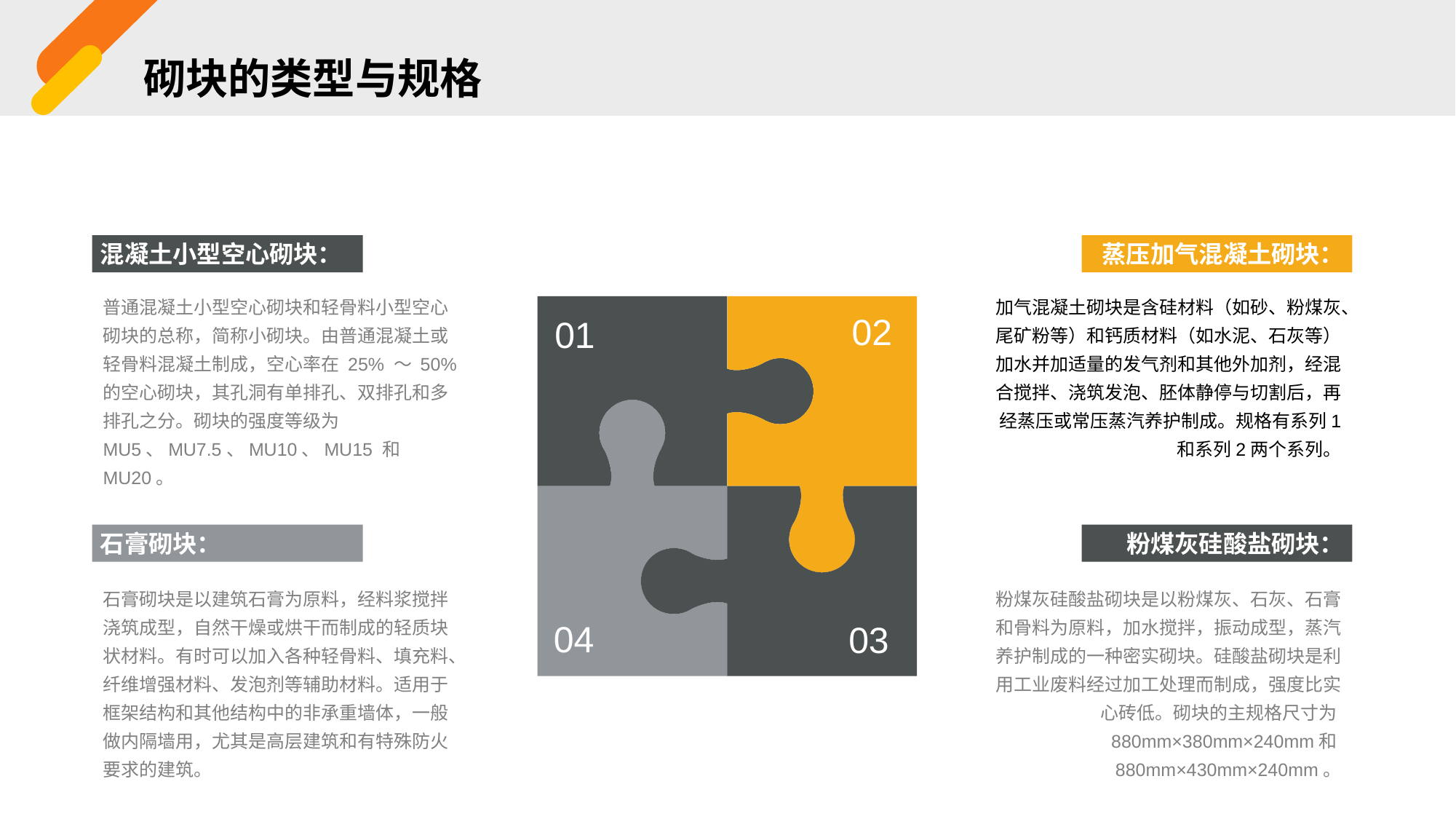

砌块的类型与规格
混凝土小型空心砌块：
蒸压加气混凝土砌块：
普通混凝土小型空心砌块和轻骨料小型空心砌块的总称，简称小砌块。由普通混凝土或轻骨料混凝土制成，空心率在 25% ～ 50% 的空心砌块，其孔洞有单排孔、双排孔和多排孔之分。砌块的强度等级为 MU5、MU7.5、MU10、MU15 和 MU20。
加气混凝土砌块是含硅材料（如砂、粉煤灰、尾矿粉等）和钙质材料（如水泥、石灰等）加水并加适量的发气剂和其他外加剂，经混合搅拌、浇筑发泡、胚体静停与切割后，再经蒸压或常压蒸汽养护制成。规格有系列1 和系列2两个系列。
01
    02

04

         03
石膏砌块：
粉煤灰硅酸盐砌块：
石膏砌块是以建筑石膏为原料，经料浆搅拌浇筑成型，自然干燥或烘干而制成的轻质块状材料。有时可以加入各种轻骨料、填充料、纤维增强材料、发泡剂等辅助材料。适用于框架结构和其他结构中的非承重墙体，一般做内隔墙用，尤其是高层建筑和有特殊防火要求的建筑。
粉煤灰硅酸盐砌块是以粉煤灰、石灰、石膏和骨料为原料，加水搅拌，振动成型，蒸汽养护制成的一种密实砌块。硅酸盐砌块是利用工业废料经过加工处理而制成，强度比实心砖低。砌块的主规格尺寸为880mm×380mm×240mm和880mm×430mm×240mm。